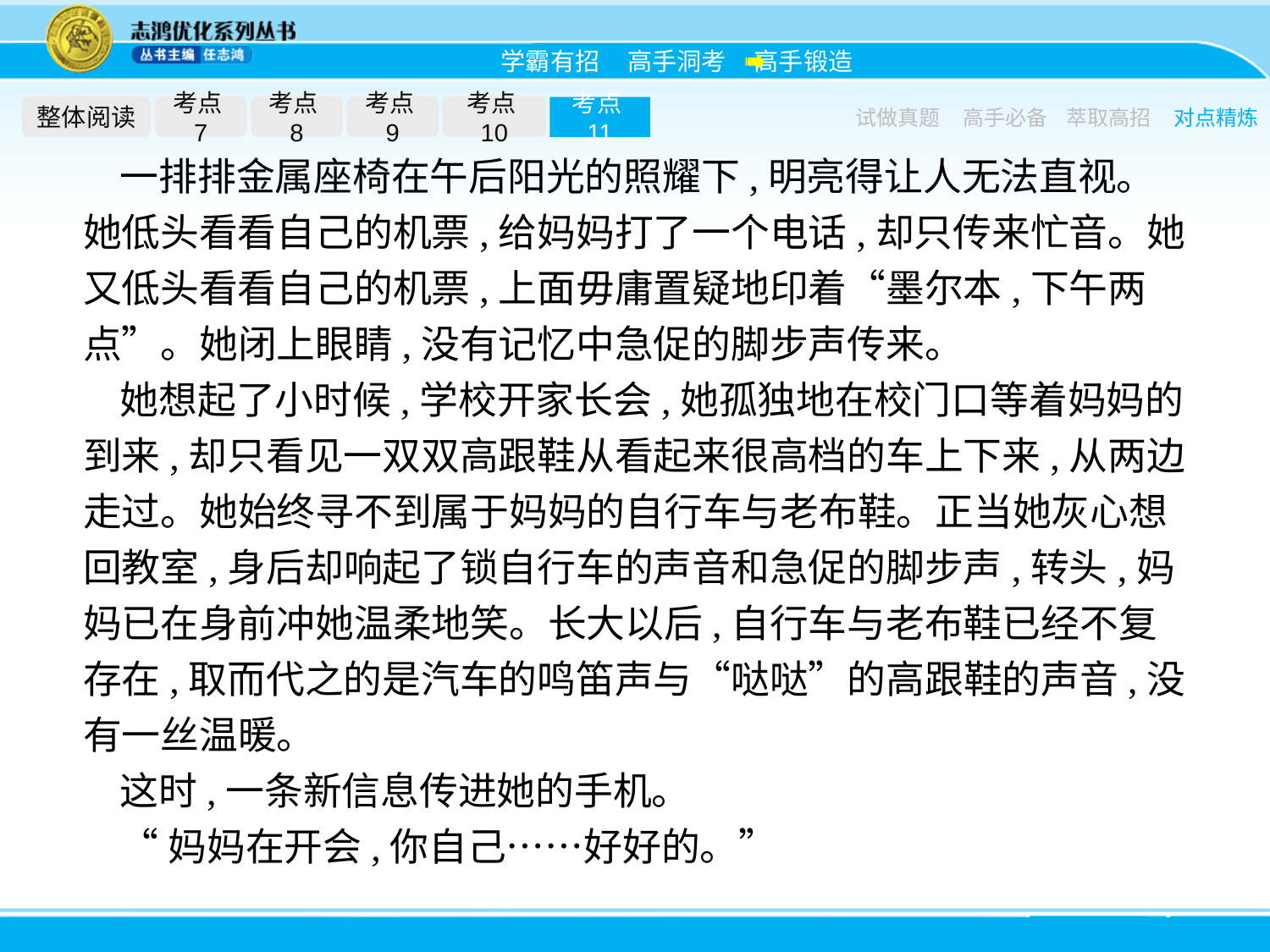

整体阅读
考点7
考点8
考点9
考点10
考点11
试做真题
高手必备
萃取高招
对点精炼
一排排金属座椅在午后阳光的照耀下,明亮得让人无法直视。她低头看看自己的机票,给妈妈打了一个电话,却只传来忙音。她又低头看看自己的机票,上面毋庸置疑地印着“墨尔本,下午两点”。她闭上眼睛,没有记忆中急促的脚步声传来。
她想起了小时候,学校开家长会,她孤独地在校门口等着妈妈的到来,却只看见一双双高跟鞋从看起来很高档的车上下来,从两边走过。她始终寻不到属于妈妈的自行车与老布鞋。正当她灰心想回教室,身后却响起了锁自行车的声音和急促的脚步声,转头,妈妈已在身前冲她温柔地笑。长大以后,自行车与老布鞋已经不复存在,取而代之的是汽车的鸣笛声与“哒哒”的高跟鞋的声音,没有一丝温暖。
这时,一条新信息传进她的手机。
“妈妈在开会,你自己……好好的。”